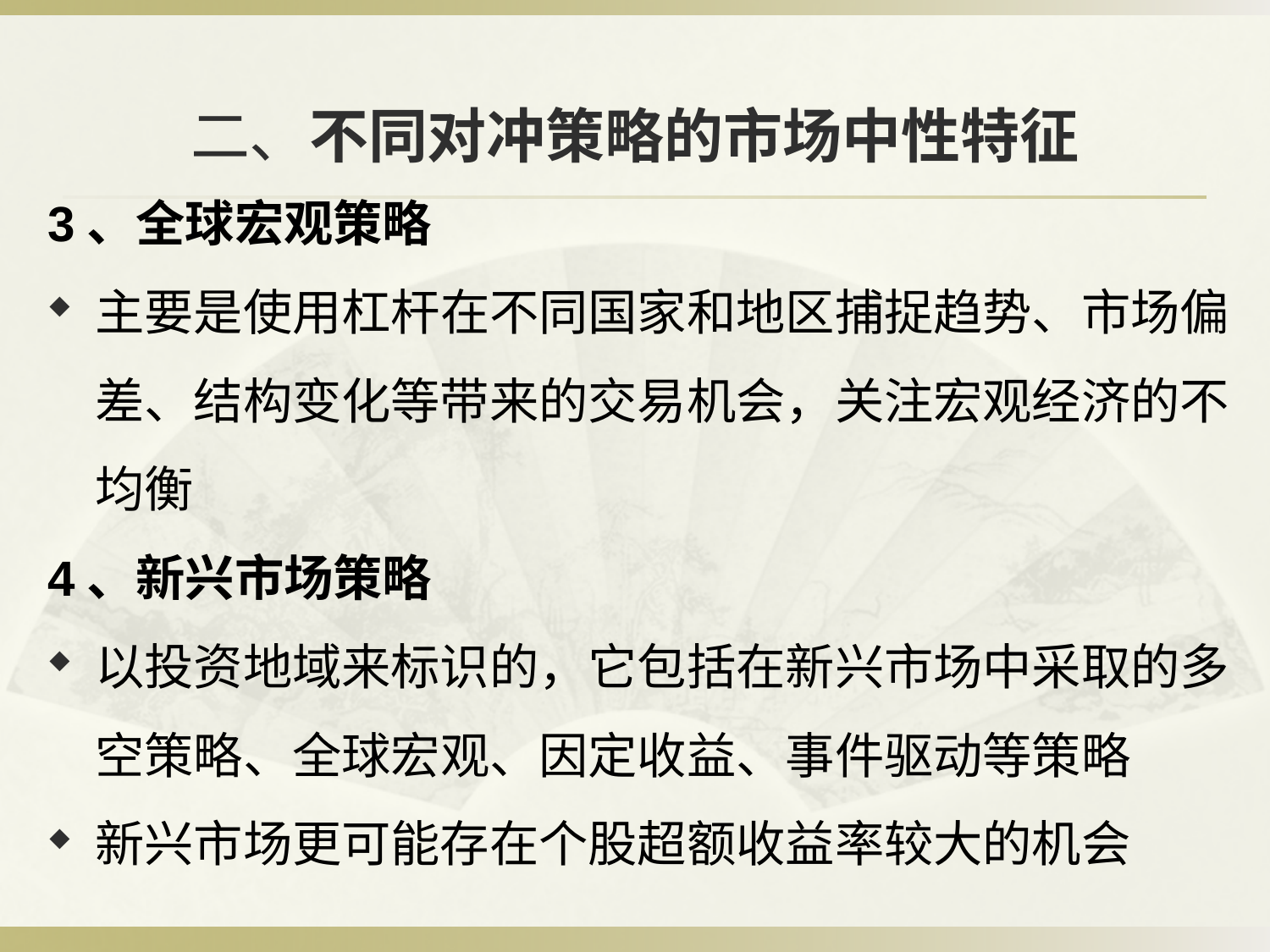

# 二、不同对冲策略的市场中性特征
3、全球宏观策略
主要是使用杠杆在不同国家和地区捕捉趋势、市场偏差、结构变化等带来的交易机会，关注宏观经济的不均衡
4、新兴市场策略
以投资地域来标识的，它包括在新兴市场中采取的多空策略、全球宏观、因定收益、事件驱动等策略
新兴市场更可能存在个股超额收益率较大的机会